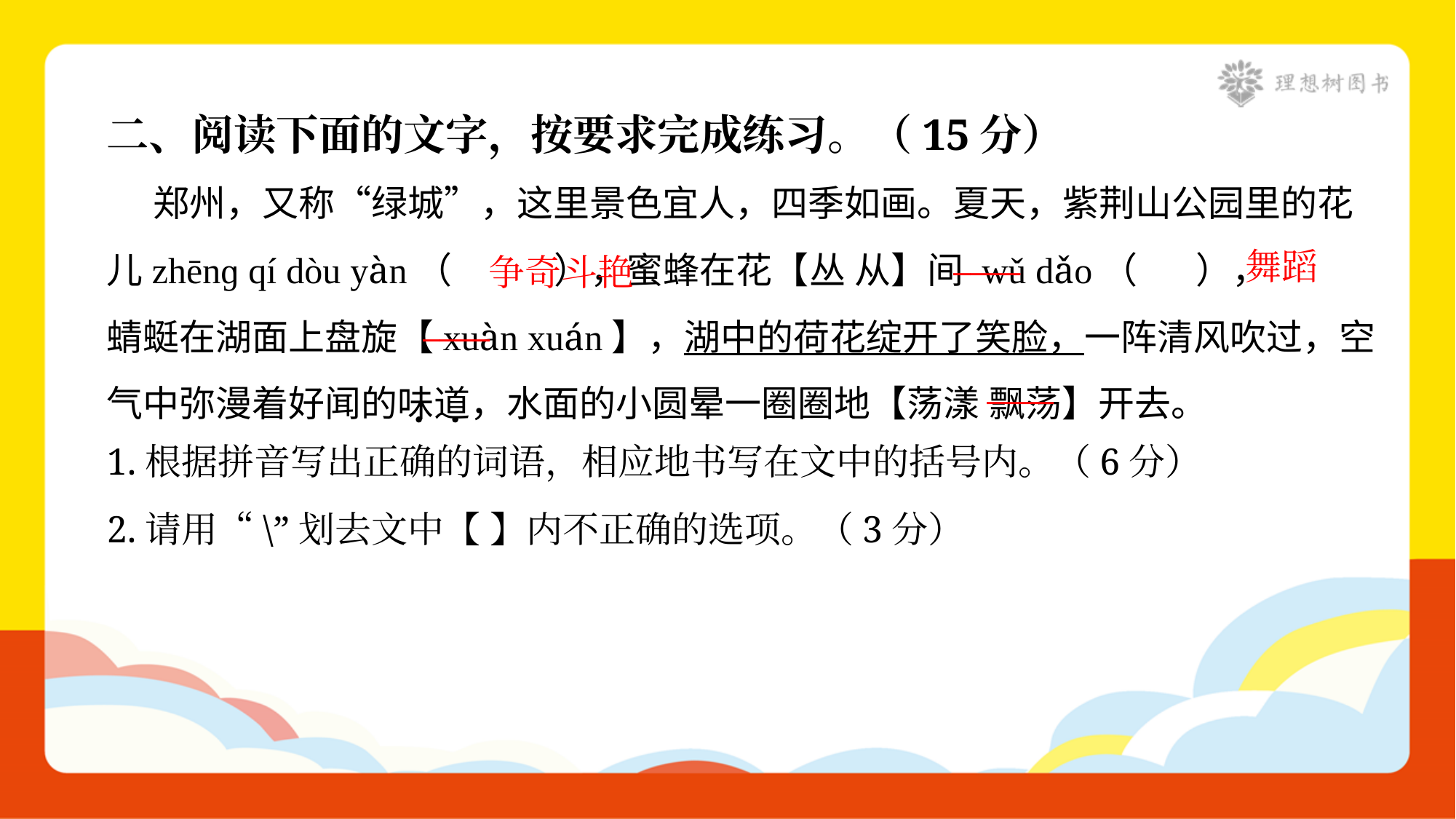

二、阅读下面的文字，按要求完成练习。（15分）
    郑州，又称“绿城”，这里景色宜人，四季如画。夏天，紫荆山公园里的花
儿zhēnɡ qí dòu yàn（           ），蜜蜂在花【丛 从】间 wǔ dǎo（       ），
蜻蜓在湖面上盘旋【xuàn xuán】，湖中的荷花绽开了笑脸，一阵清风吹过，空
气中弥漫着好闻的味道，水面的小圆晕一圈圈地【荡漾 飘荡】开去。
____
舞蹈
争奇斗艳
____
____

1.根据拼音写出正确的词语，相应地书写在文中的括号内。（6分）
2.请用“\”划去文中【 】内不正确的选项。（3分）